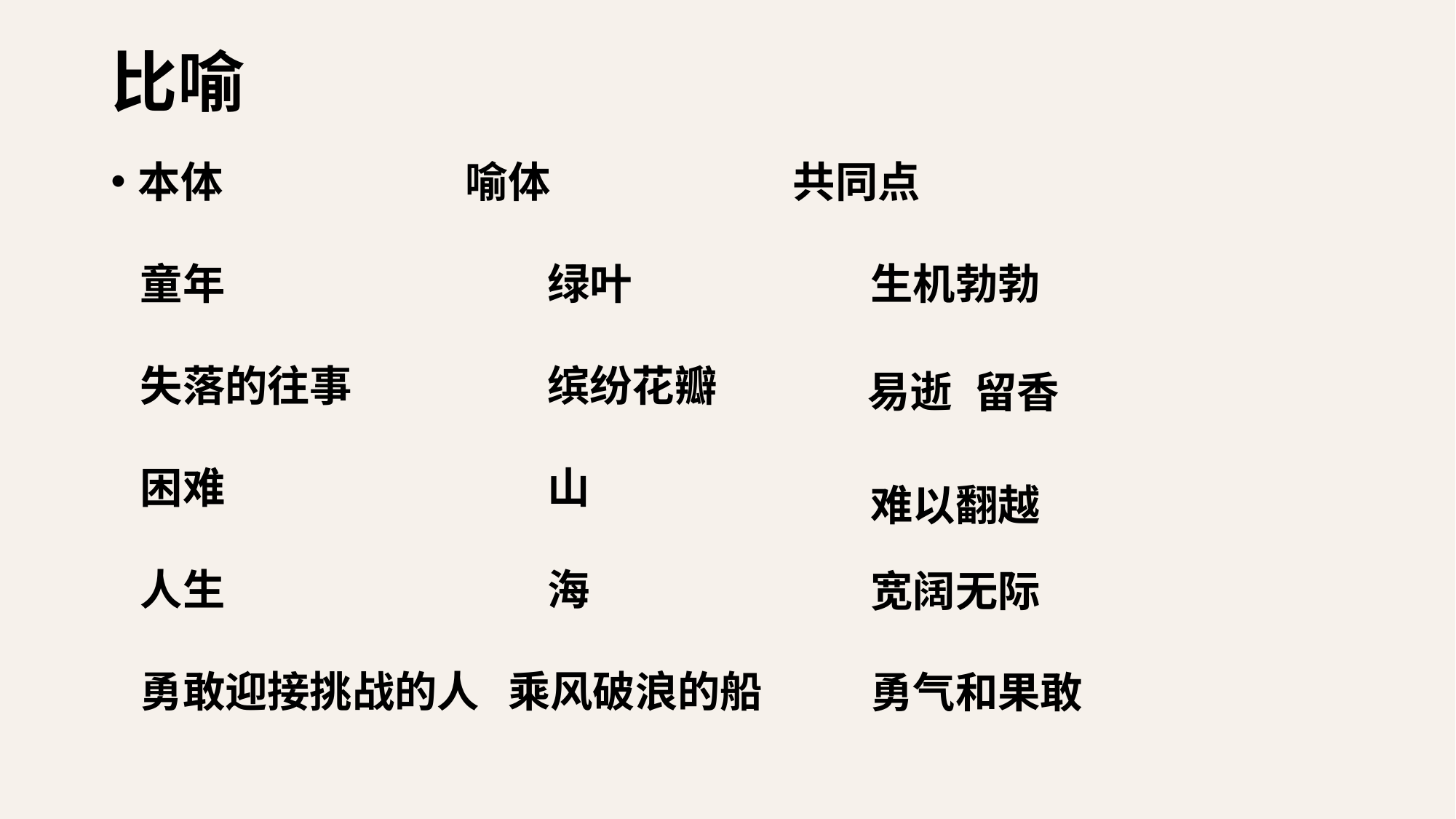

# 比喻
本体			喻体			共同点

  童年 			绿叶

  失落的往事	  	缤纷花瓣

  困难 			山

  人生   			海

  勇敢迎接挑战的人   乘风破浪的船
生机勃勃
易逝
留香
难以翻越
宽阔无际
勇气和果敢